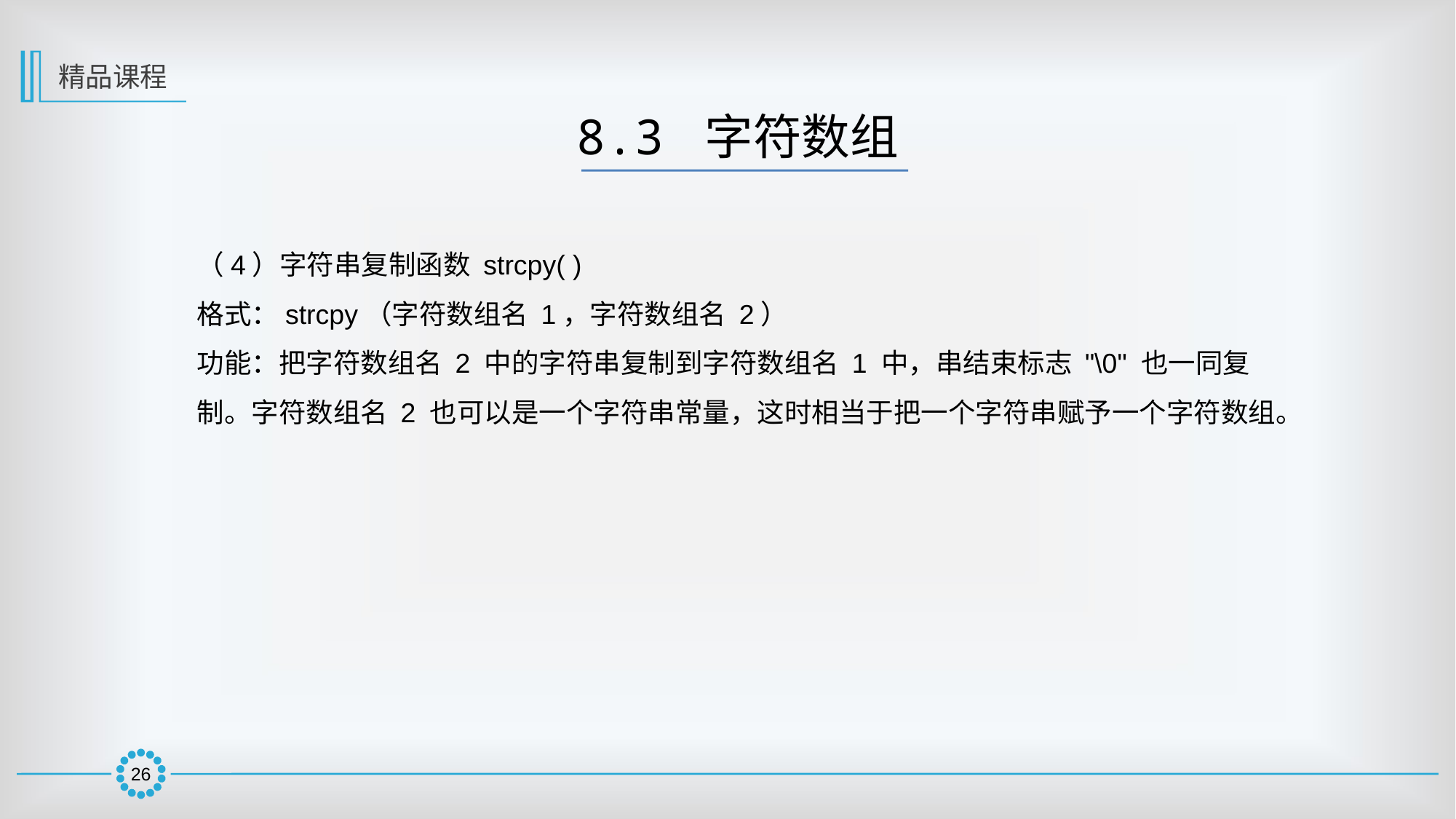

精品课程
8.3 字符数组

（4）字符串复制函数 strcpy( )
格式：strcpy（字符数组名 1，字符数组名 2）
功能：把字符数组名 2 中的字符串复制到字符数组名 1 中，串结束标志 "\0" 也一同复
制。字符数组名 2 也可以是一个字符串常量，这时相当于把一个字符串赋予一个字符数组。

26